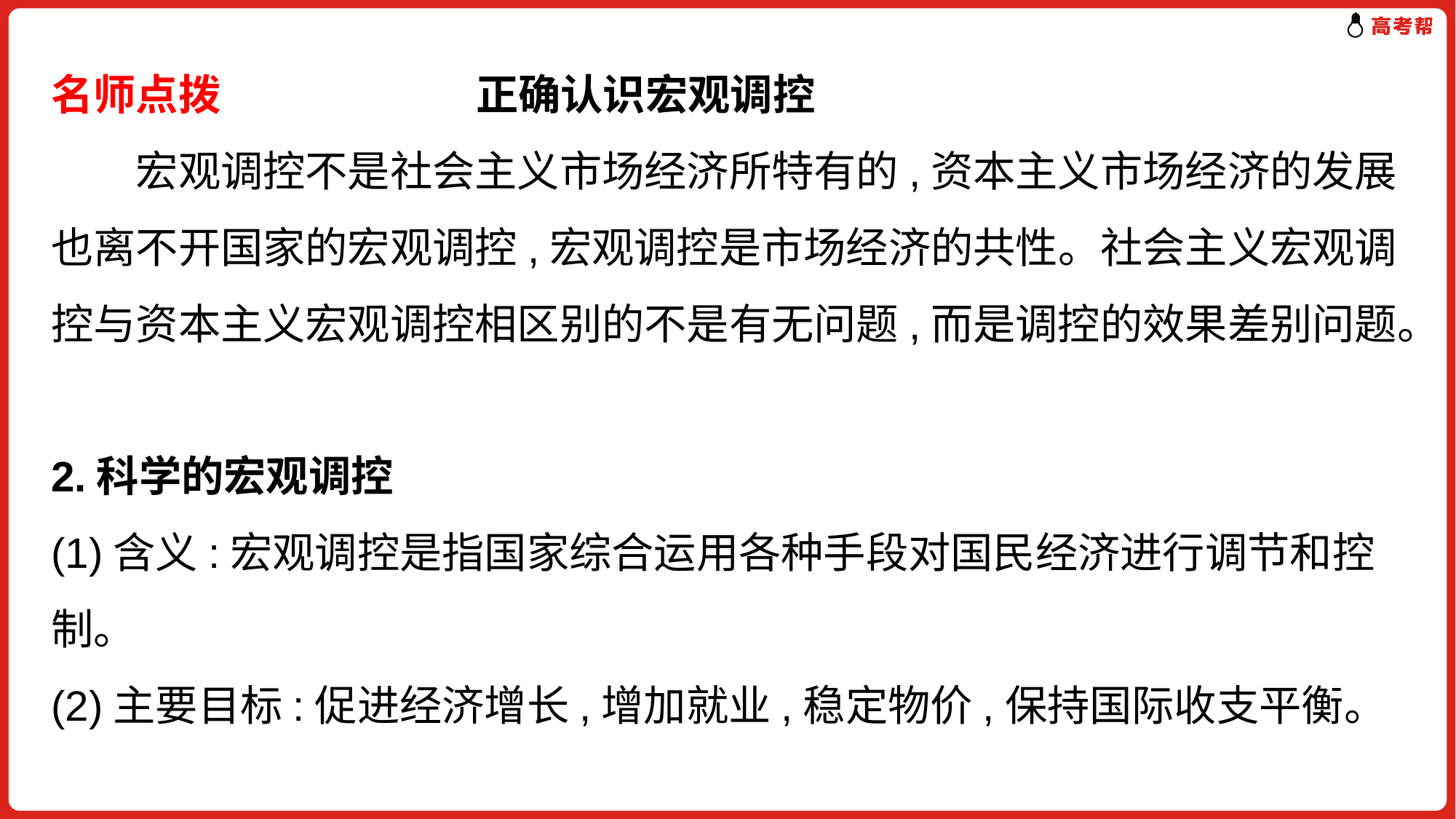

# 名师点拨                           正确认识宏观调控 　　宏观调控不是社会主义市场经济所特有的,资本主义市场经济的发展也离不开国家的宏观调控,宏观调控是市场经济的共性。社会主义宏观调控与资本主义宏观调控相区别的不是有无问题,而是调控的效果差别问题。 2.科学的宏观调控 (1)含义:宏观调控是指国家综合运用各种手段对国民经济进行调节和控制。 (2)主要目标:促进经济增长,增加就业,稳定物价,保持国际收支平衡。